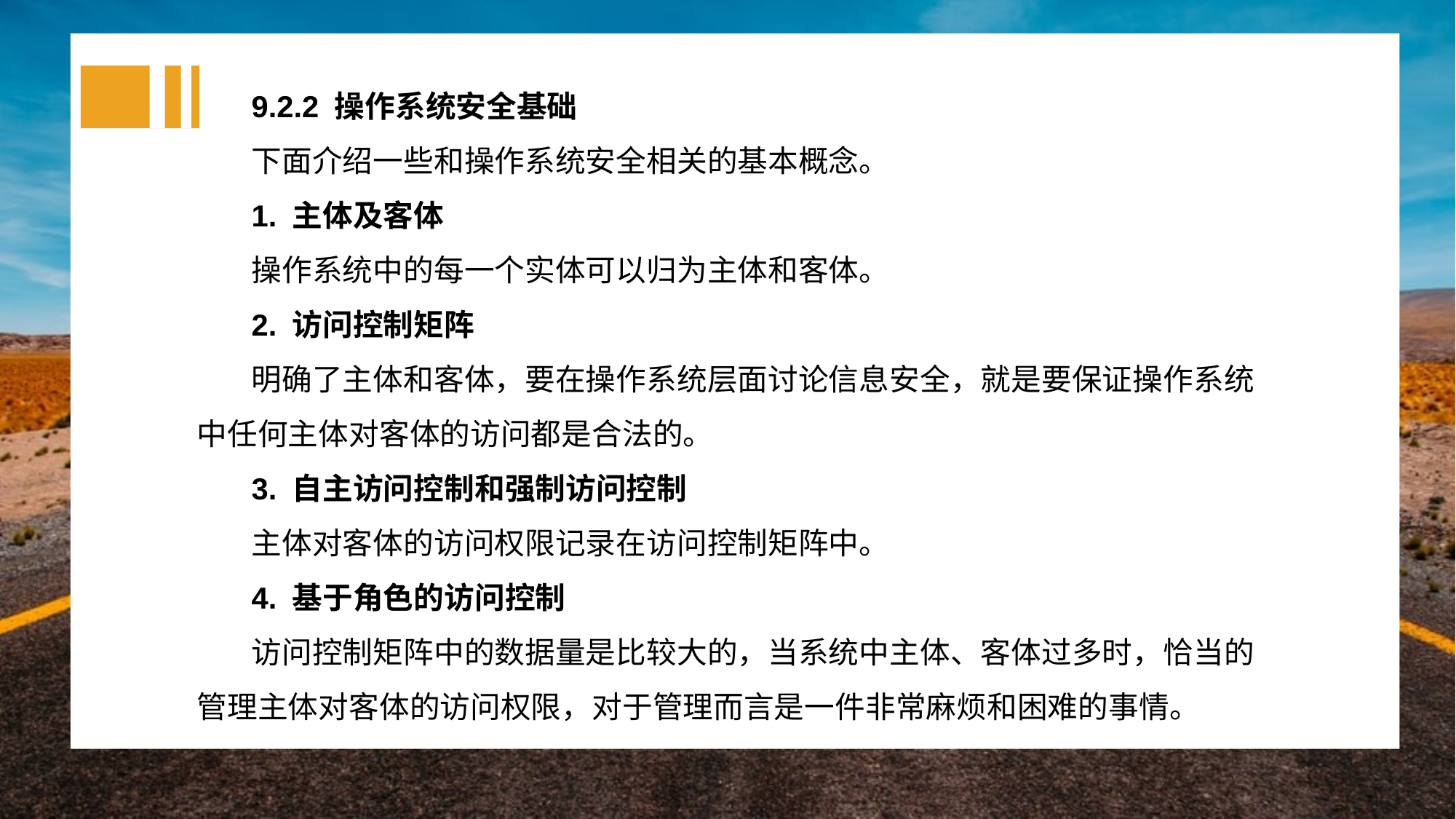

9.2.2 操作系统安全基础
下面介绍一些和操作系统安全相关的基本概念。
1. 主体及客体
操作系统中的每一个实体可以归为主体和客体。
2. 访问控制矩阵
明确了主体和客体，要在操作系统层面讨论信息安全，就是要保证操作系统中任何主体对客体的访问都是合法的。
3. 自主访问控制和强制访问控制
主体对客体的访问权限记录在访问控制矩阵中。
4. 基于角色的访问控制
访问控制矩阵中的数据量是比较大的，当系统中主体、客体过多时，恰当的管理主体对客体的访问权限，对于管理而言是一件非常麻烦和困难的事情。